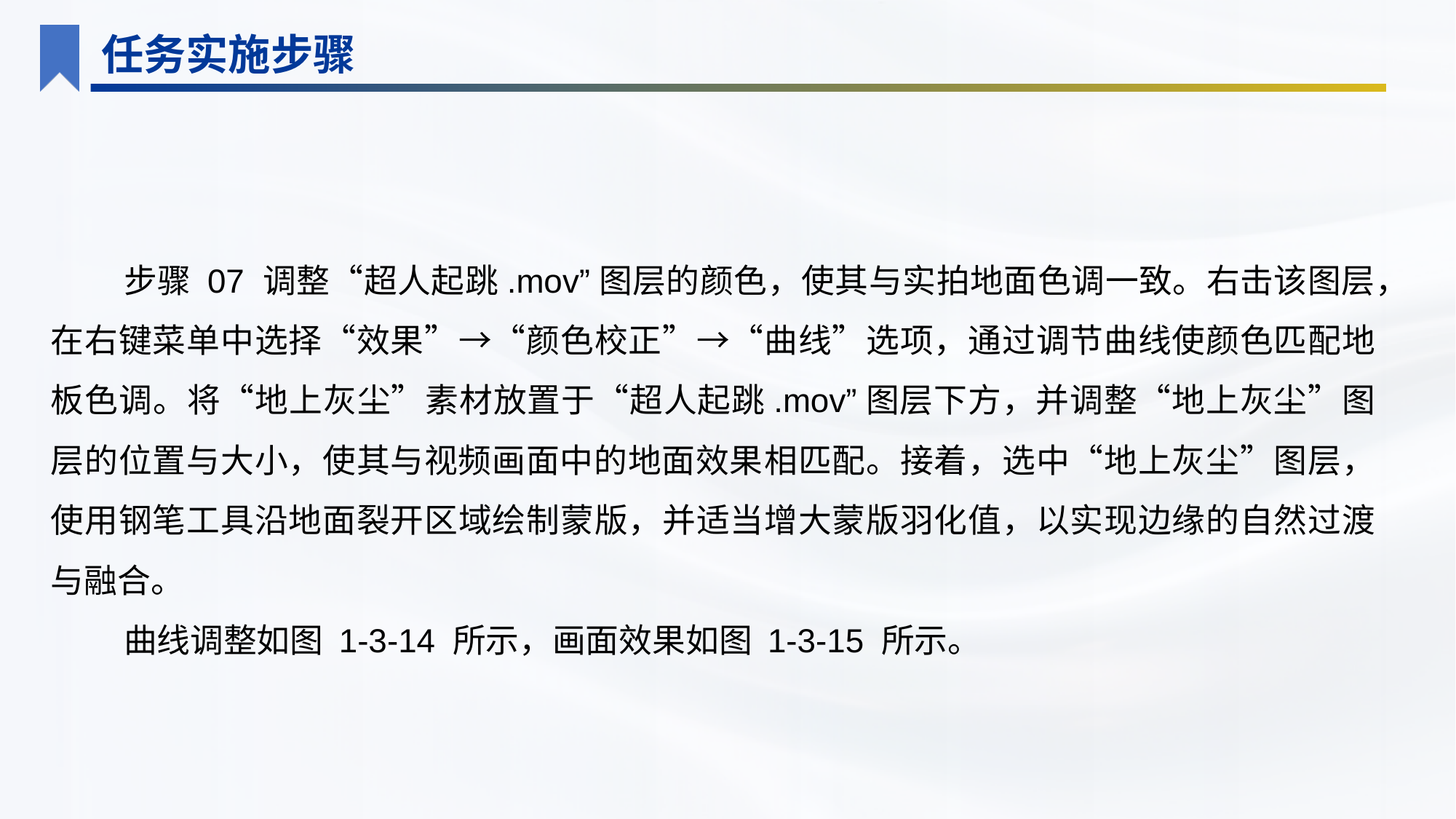

任务实施步骤
步骤 07 调整“超人起跳.mov”图层的颜色，使其与实拍地面色调一致。右击该图层，在右键菜单中选择“效果”→“颜色校正”→“曲线”选项，通过调节曲线使颜色匹配地板色调。将“地上灰尘”素材放置于“超人起跳.mov”图层下方，并调整“地上灰尘”图层的位置与大小，使其与视频画面中的地面效果相匹配。接着，选中“地上灰尘”图层，使用钢笔工具沿地面裂开区域绘制蒙版，并适当增大蒙版羽化值，以实现边缘的自然过渡与融合。
曲线调整如图 1-3-14 所示，画面效果如图 1-3-15 所示。